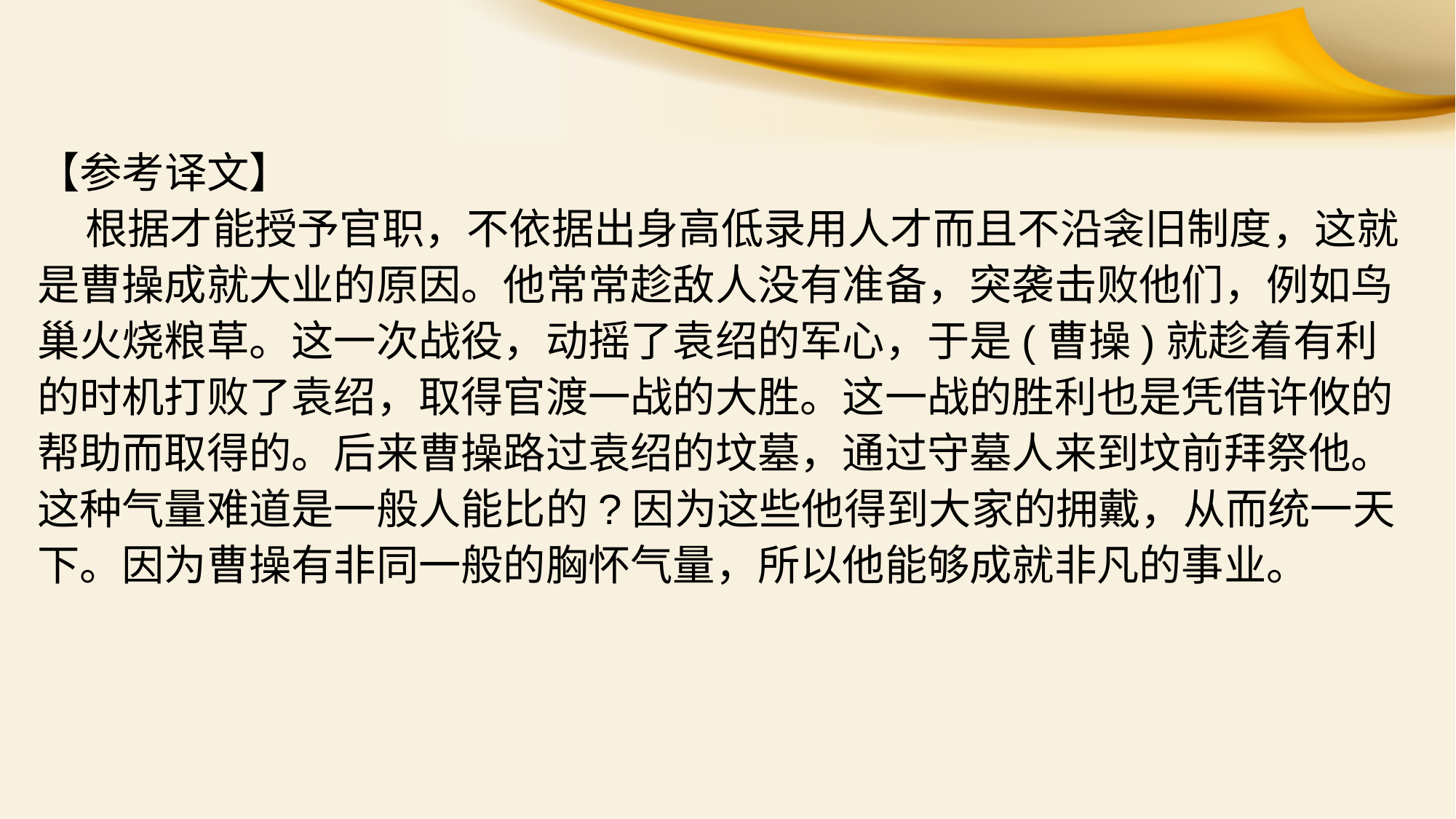

【参考译文】
    根据才能授予官职，不依据出身高低录用人才而且不沿衾旧制度，这就是曹操成就大业的原因。他常常趁敌人没有准备，突袭击败他们，例如鸟巢火烧粮草。这一次战役，动摇了袁绍的军心，于是(曹操)就趁着有利的时机打败了袁绍，取得官渡一战的大胜。这一战的胜利也是凭借许攸的帮助而取得的。后来曹操路过袁绍的坟墓，通过守墓人来到坟前拜祭他。这种气量难道是一般人能比的?因为这些他得到大家的拥戴，从而统一天下。因为曹操有非同一般的胸怀气量，所以他能够成就非凡的事业。